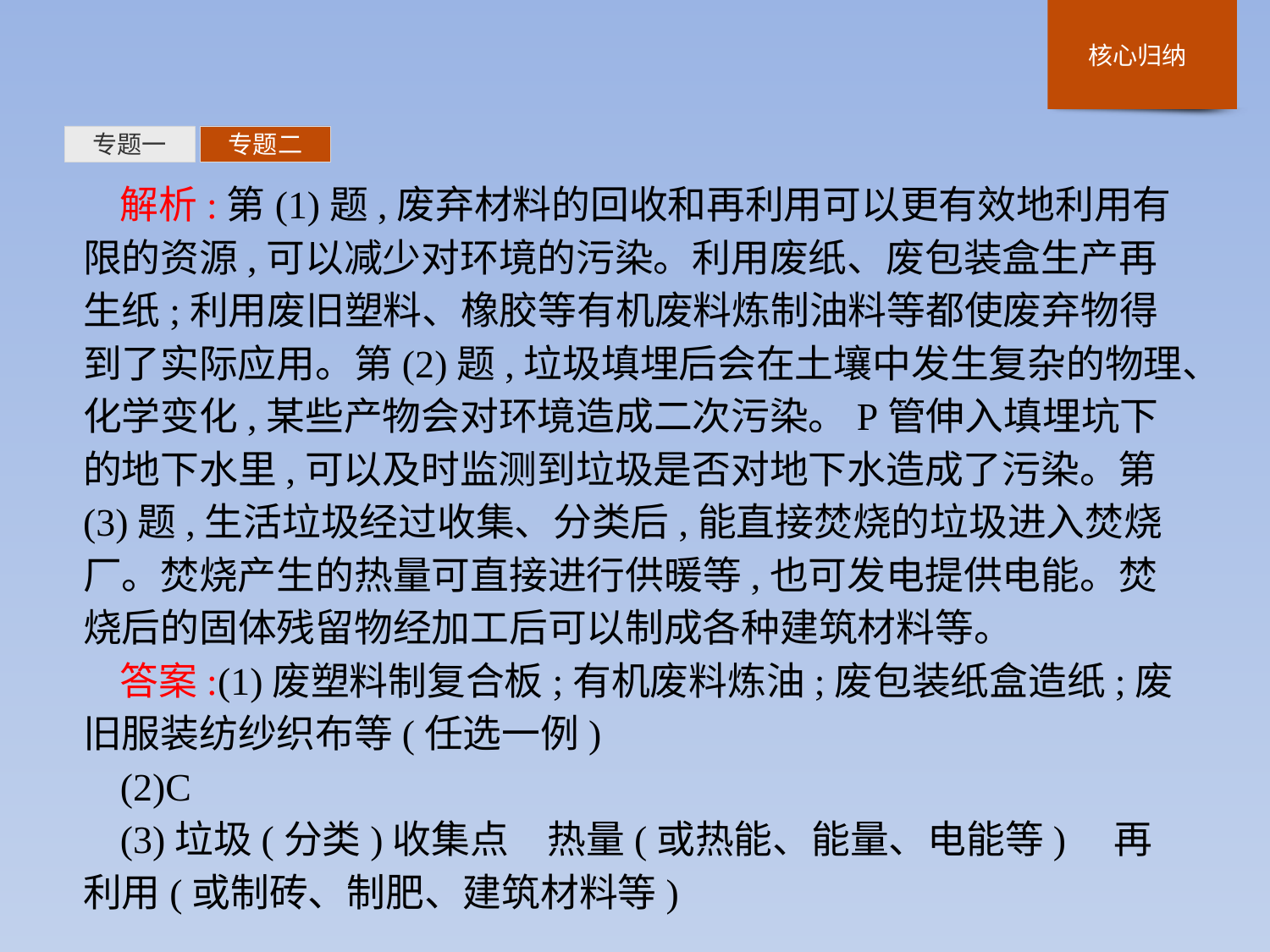

专题一
专题二
解析:第(1)题,废弃材料的回收和再利用可以更有效地利用有限的资源,可以减少对环境的污染。利用废纸、废包装盒生产再生纸;利用废旧塑料、橡胶等有机废料炼制油料等都使废弃物得到了实际应用。第(2)题,垃圾填埋后会在土壤中发生复杂的物理、化学变化,某些产物会对环境造成二次污染。P管伸入填埋坑下的地下水里,可以及时监测到垃圾是否对地下水造成了污染。第(3)题,生活垃圾经过收集、分类后,能直接焚烧的垃圾进入焚烧厂。焚烧产生的热量可直接进行供暖等,也可发电提供电能。焚烧后的固体残留物经加工后可以制成各种建筑材料等。
答案:(1)废塑料制复合板;有机废料炼油;废包装纸盒造纸;废旧服装纺纱织布等(任选一例)
(2)C
(3)垃圾(分类)收集点　热量(或热能、能量、电能等)　再利用(或制砖、制肥、建筑材料等)